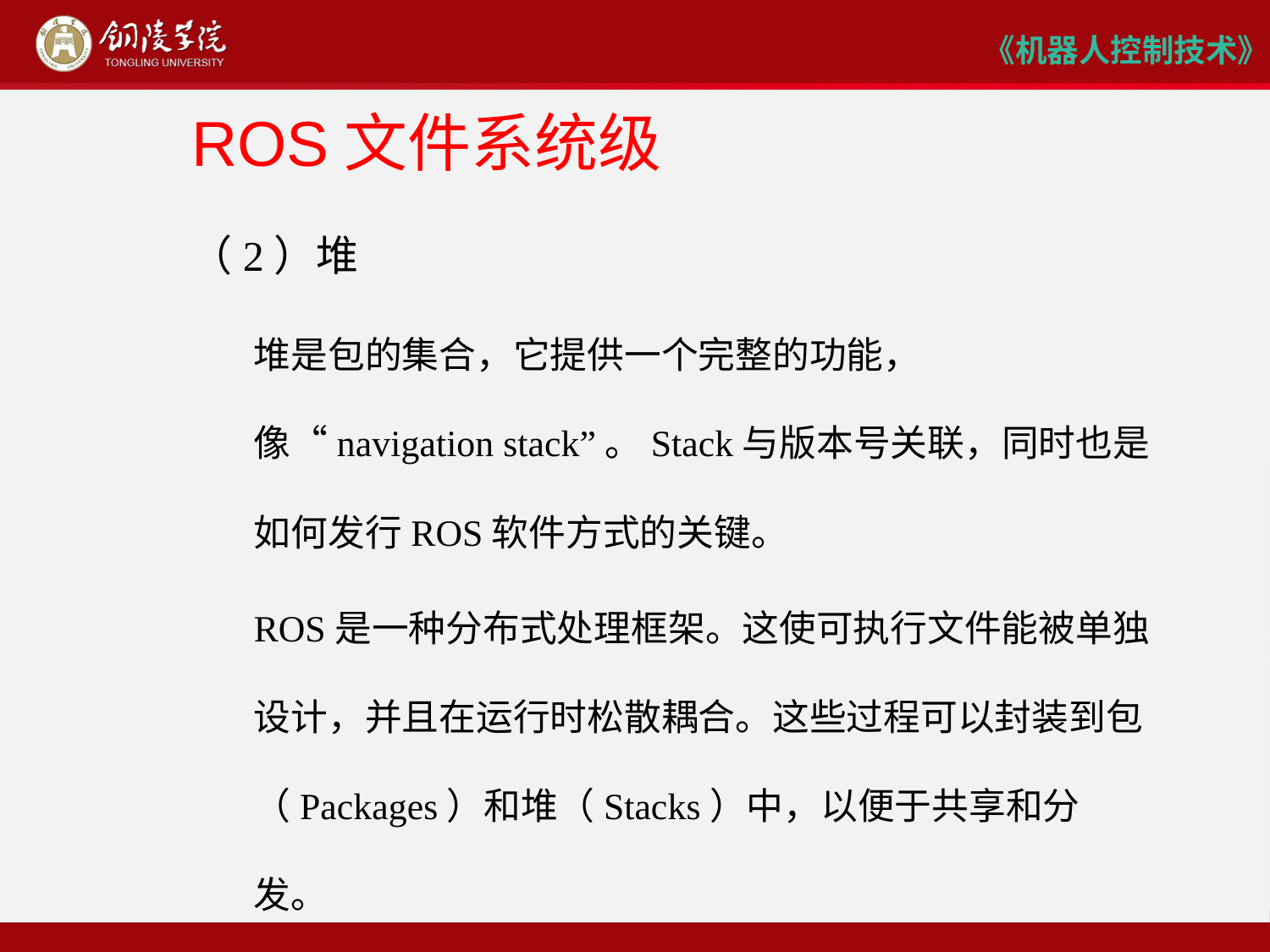

# ROS文件系统级
（2）堆
堆是包的集合，它提供一个完整的功能，像“navigation stack”。Stack与版本号关联，同时也是如何发行ROS软件方式的关键。
ROS是一种分布式处理框架。这使可执行文件能被单独设计，并且在运行时松散耦合。这些过程可以封装到包（Packages）和堆（Stacks）中，以便于共享和分发。